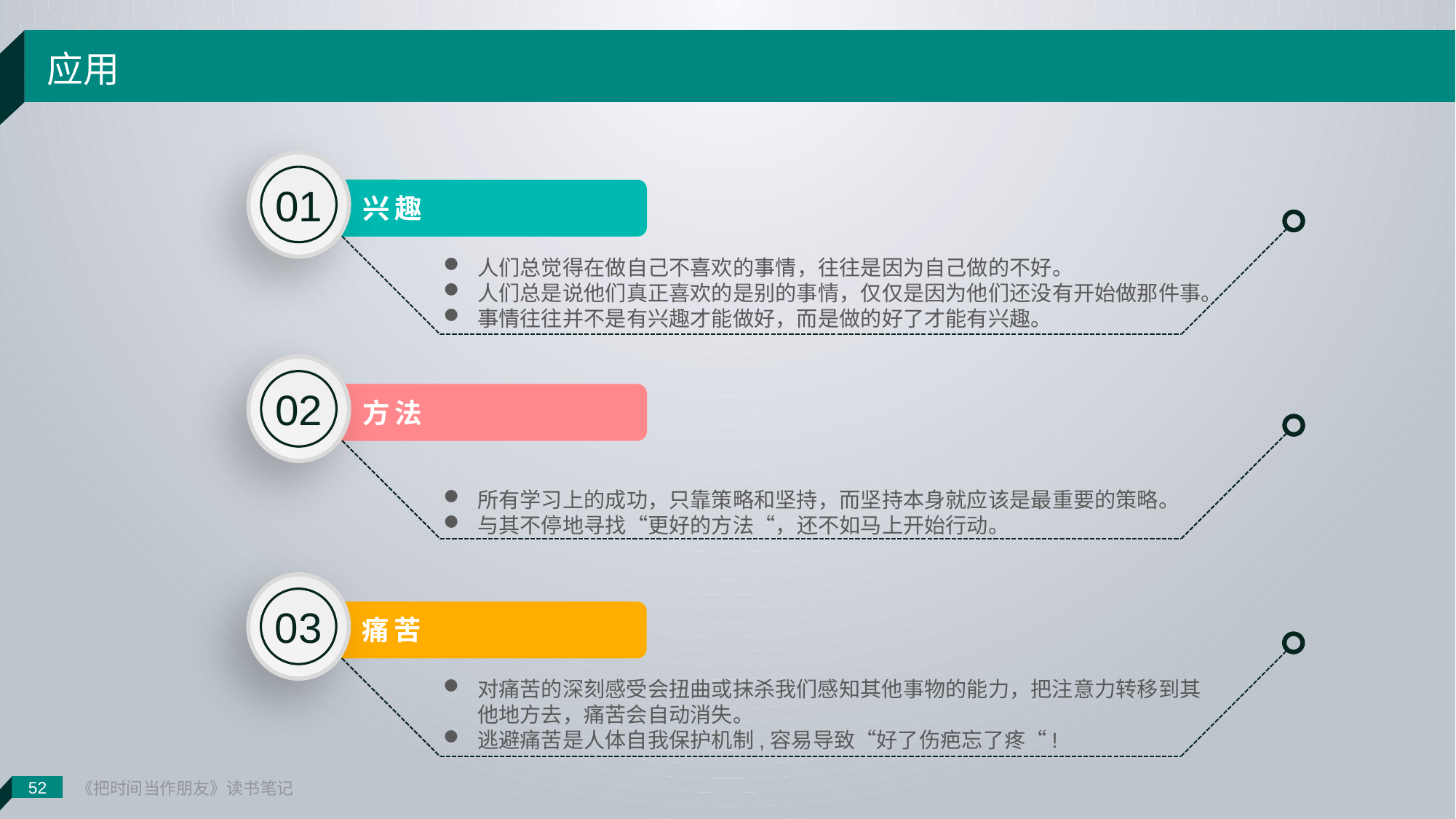

52
《把时间当作朋友》读书笔记

应用
01

兴趣

人们总觉得在做自己不喜欢的事情，往往是因为自己做的不好。
人们总是说他们真正喜欢的是别的事情，仅仅是因为他们还没有开始做那件事。
事情往往并不是有兴趣才能做好，而是做的好了才能有兴趣。
02

方法

所有学习上的成功，只靠策略和坚持，而坚持本身就应该是最重要的策略。
与其不停地寻找“更好的方法“，还不如马上开始行动。
03

痛苦

对痛苦的深刻感受会扭曲或抹杀我们感知其他事物的能力，把注意力转移到其他地方去，痛苦会自动消失。
逃避痛苦是人体自我保护机制,容易导致“好了伤疤忘了疼“!